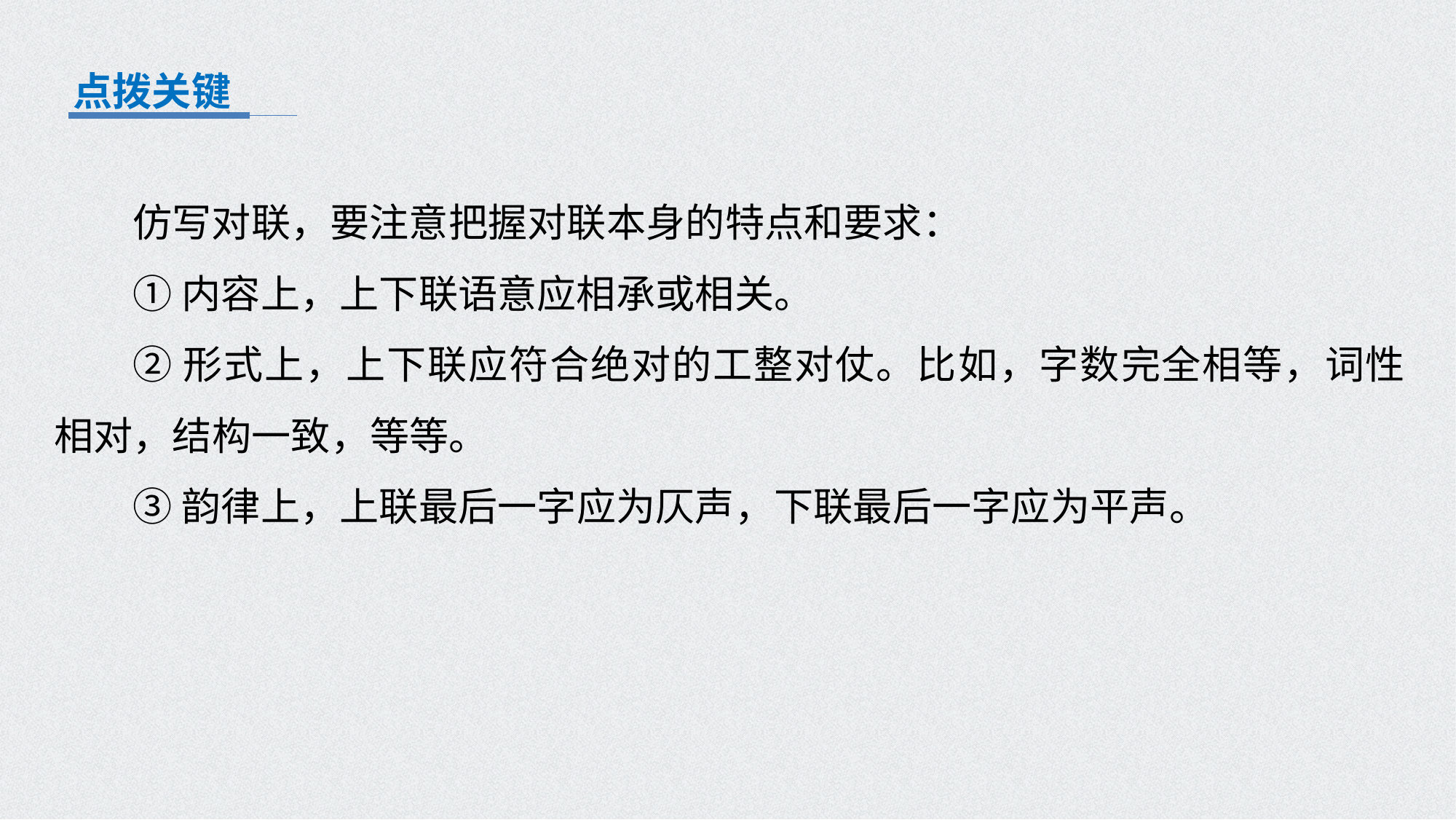

点拨关键
仿写对联，要注意把握对联本身的特点和要求：
①内容上，上下联语意应相承或相关。
②形式上，上下联应符合绝对的工整对仗。比如，字数完全相等，词性相对，结构一致，等等。
③韵律上，上联最后一字应为仄声，下联最后一字应为平声。